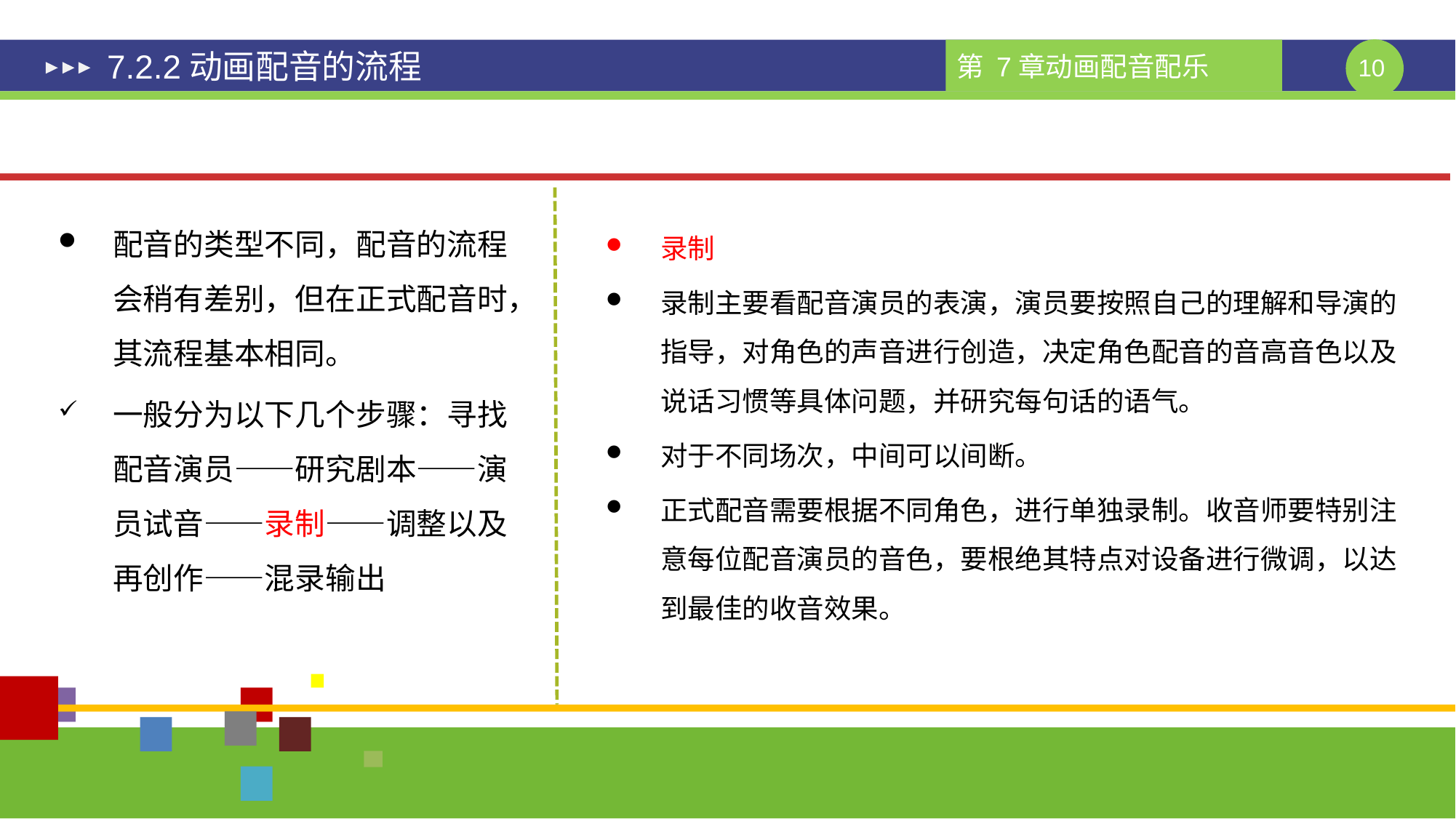

# 7.2.2动画配音的流程

配音的类型不同，配音的流程会稍有差别，但在正式配音时，其流程基本相同。
一般分为以下几个步骤：寻找配音演员——研究剧本——演员试音——录制——调整以及再创作——混录输出

录制
录制主要看配音演员的表演，演员要按照自己的理解和导演的指导，对角色的声音进行创造，决定角色配音的音高音色以及说话习惯等具体问题，并研究每句话的语气。
对于不同场次，中间可以间断。
正式配音需要根据不同角色，进行单独录制。收音师要特别注意每位配音演员的音色，要根绝其特点对设备进行微调，以达到最佳的收音效果。